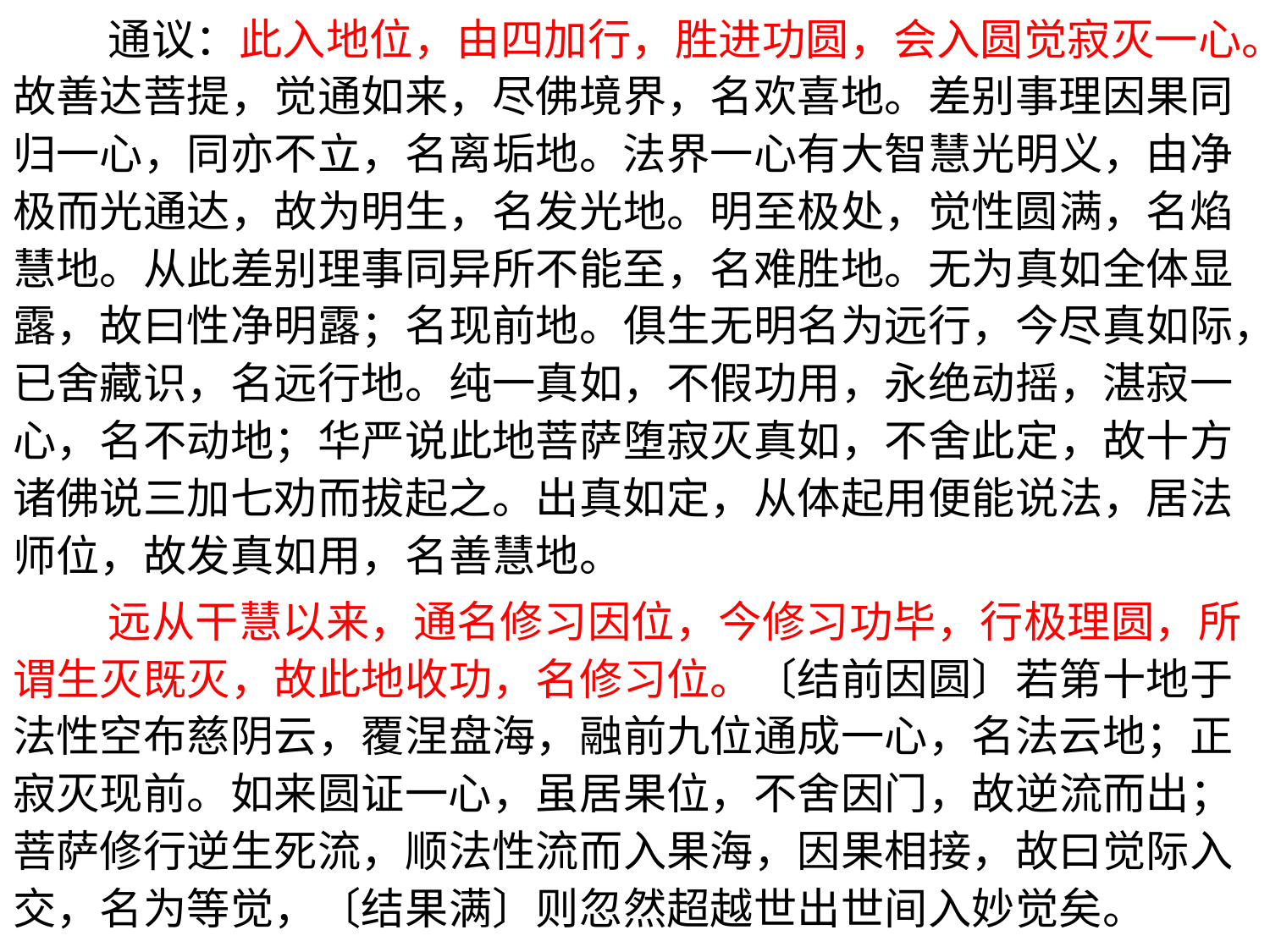

通议：此入地位，由四加行，胜进功圆，会入圆觉寂灭一心。故善达菩提，觉通如来，尽佛境界，名欢喜地。差别事理因果同归一心，同亦不立，名离垢地。法界一心有大智慧光明义，由净极而光通达，故为明生，名发光地。明至极处，觉性圆满，名焰慧地。从此差别理事同异所不能至，名难胜地。无为真如全体显露，故曰性净明露；名现前地。俱生无明名为远行，今尽真如际，已舍藏识，名远行地。纯一真如，不假功用，永绝动摇，湛寂一心，名不动地；华严说此地菩萨堕寂灭真如，不舍此定，故十方诸佛说三加七劝而拔起之。出真如定，从体起用便能说法，居法师位，故发真如用，名善慧地。
         远从干慧以来，通名修习因位，今修习功毕，行极理圆，所谓生灭既灭，故此地收功，名修习位。〔结前因圆〕若第十地于法性空布慈阴云，覆涅盘海，融前九位通成一心，名法云地；正寂灭现前。如来圆证一心，虽居果位，不舍因门，故逆流而出；菩萨修行逆生死流，顺法性流而入果海，因果相接，故曰觉际入交，名为等觉，〔结果满〕则忽然超越世出世间入妙觉矣。